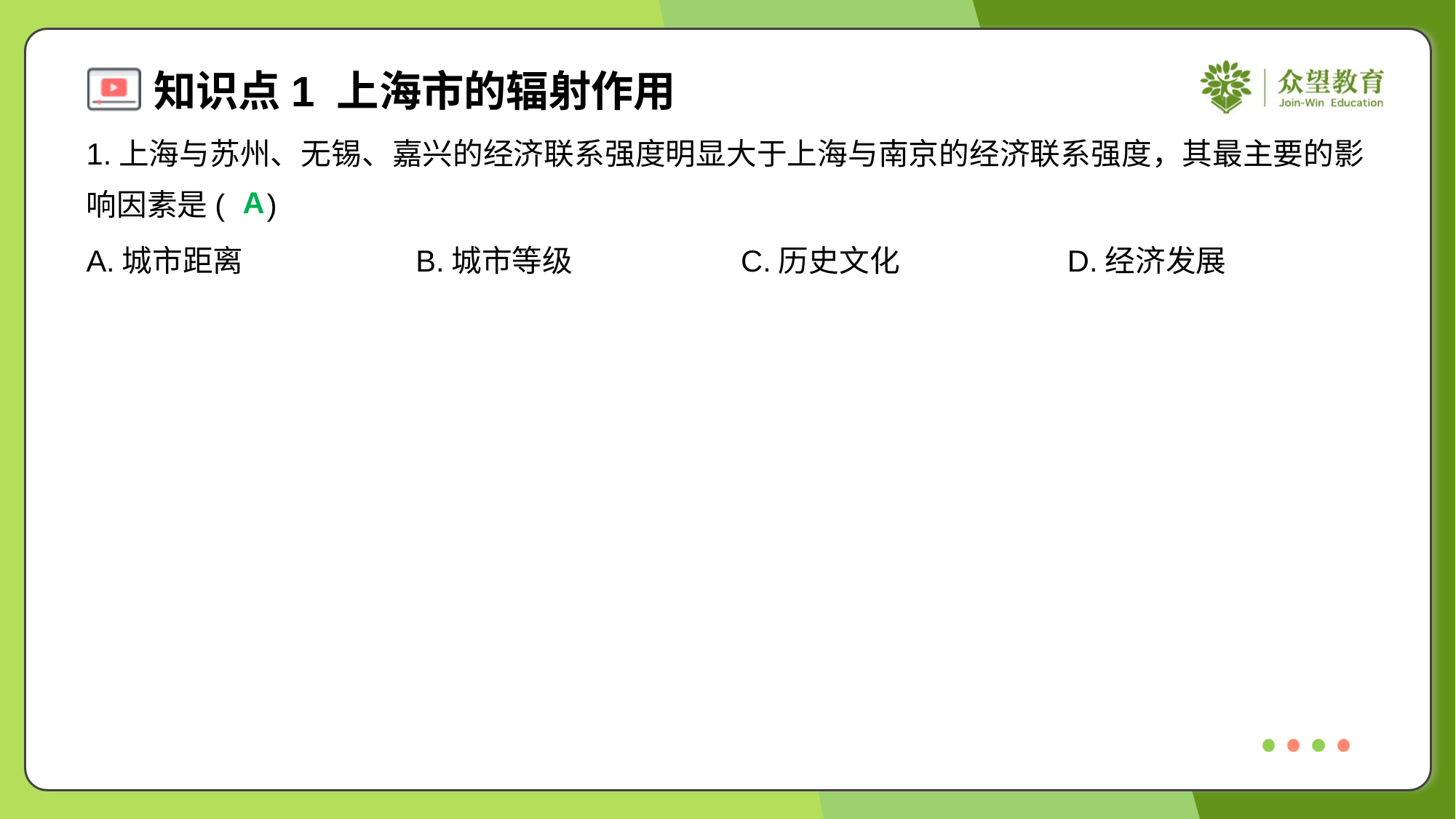

1.上海与苏州、无锡、嘉兴的经济联系强度明显大于上海与南京的经济联系强度，其最主要的影
响因素是(     )
A
A.城市距离	B.城市等级	C.历史文化	D.经济发展